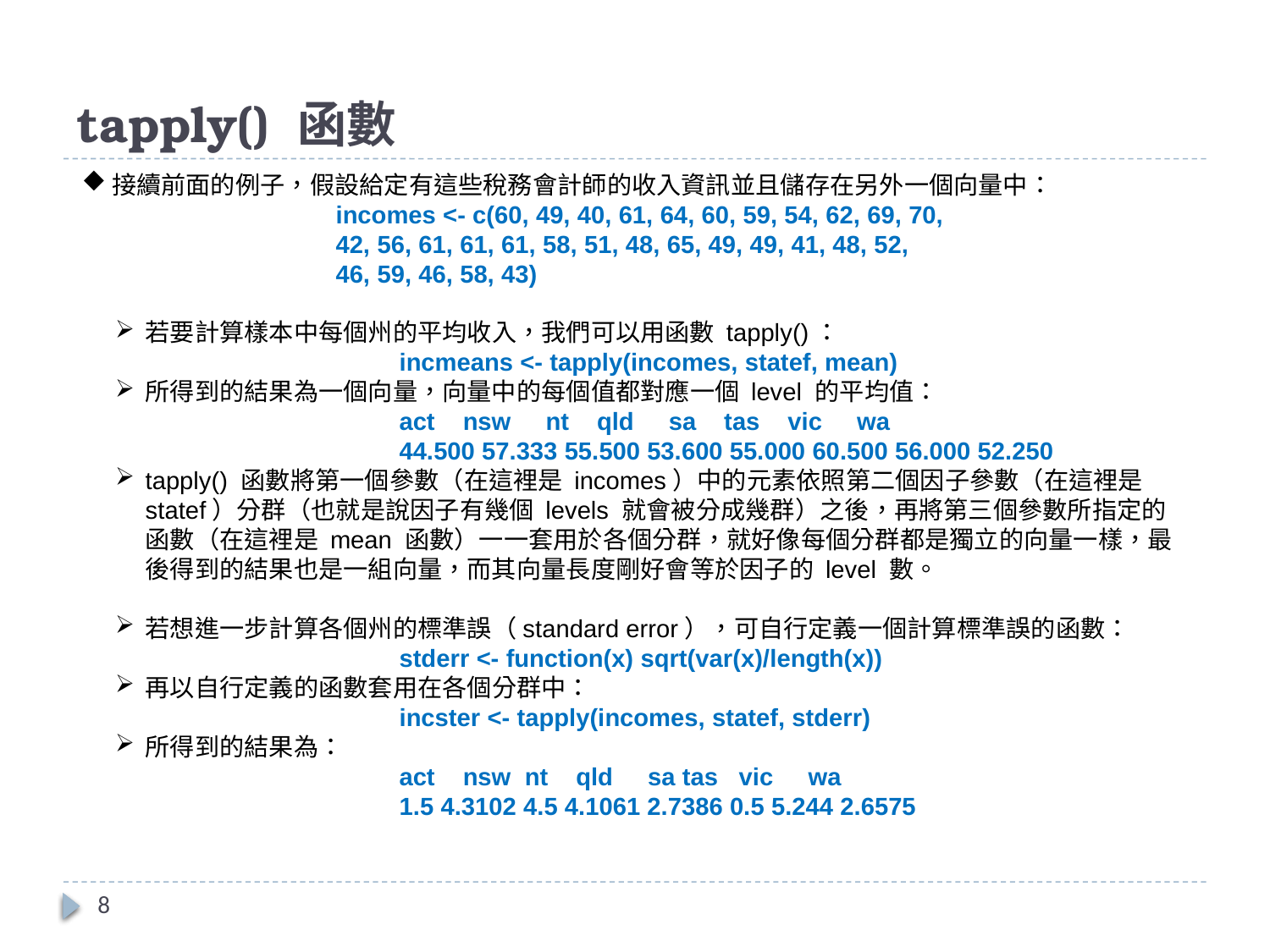

# tapply() 函數
接續前面的例子，假設給定有這些稅務會計師的收入資訊並且儲存在另外一個向量中：
incomes <- c(60, 49, 40, 61, 64, 60, 59, 54, 62, 69, 70,
42, 56, 61, 61, 61, 58, 51, 48, 65, 49, 49, 41, 48, 52,
46, 59, 46, 58, 43)

若要計算樣本中每個州的平均收入，我們可以用函數 tapply()：
		incmeans <- tapply(incomes, statef, mean)
所得到的結果為一個向量，向量中的每個值都對應一個 level 的平均值：
		act    nsw     nt    qld     sa    tas    vic     wa
		44.500 57.333 55.500 53.600 55.000 60.500 56.000 52.250
tapply() 函數將第一個參數（在這裡是 incomes）中的元素依照第二個因子參數（在這裡是 statef）分群（也就是說因子有幾個 levels 就會被分成幾群）之後，再將第三個參數所指定的函數（在這裡是 mean 函數）一一套用於各個分群，就好像每個分群都是獨立的向量一樣，最後得到的結果也是一組向量，而其向量長度剛好會等於因子的 level 數。

若想進一步計算各個州的標準誤（standard error），可自行定義一個計算標準誤的函數：
		stderr <- function(x) sqrt(var(x)/length(x))
再以自行定義的函數套用在各個分群中：
		incster <- tapply(incomes, statef, stderr)
所得到的結果為：
		act    nsw  nt    qld     sa tas   vic     wa
		1.5 4.3102 4.5 4.1061 2.7386 0.5 5.244 2.6575
8